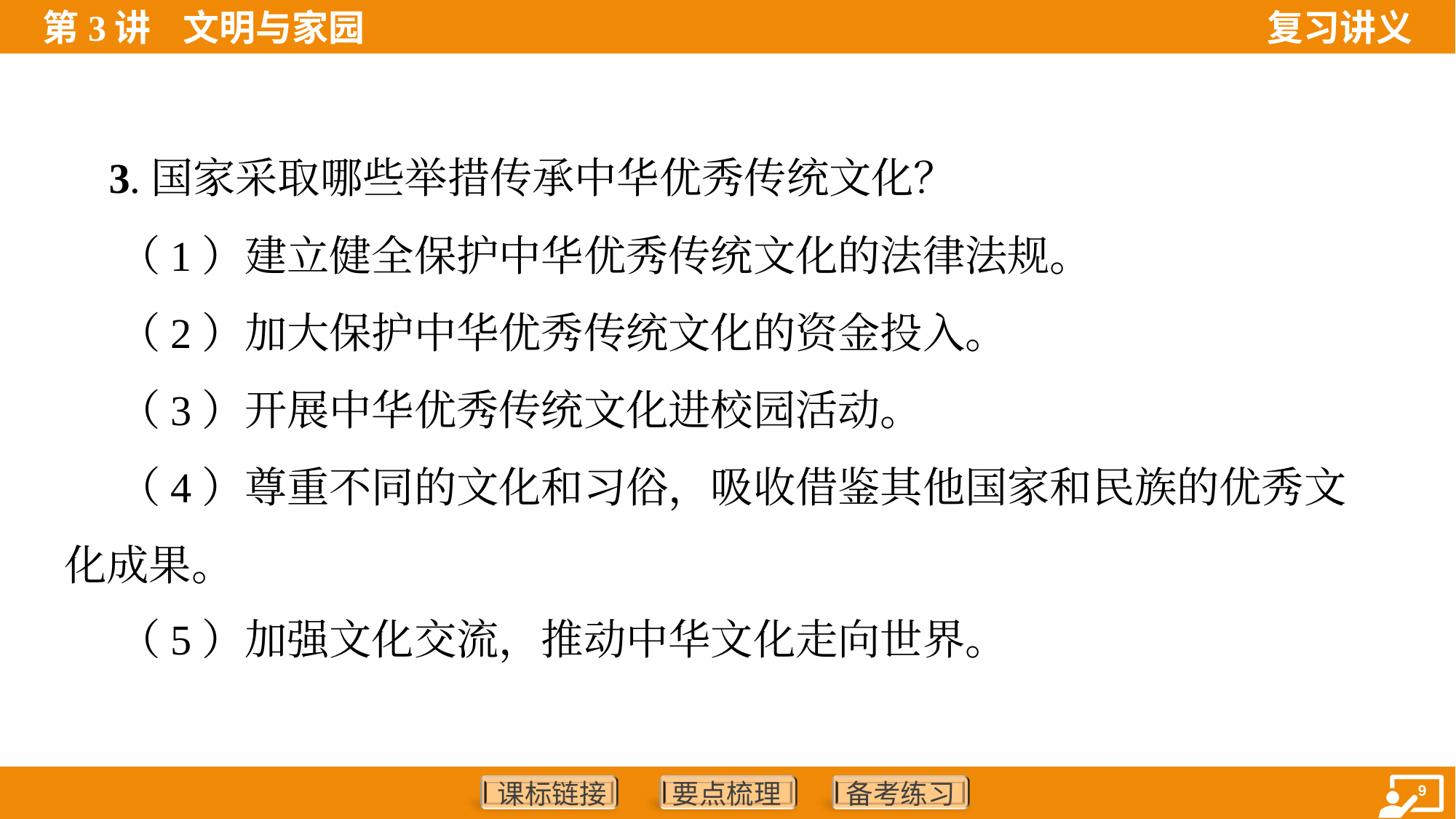

3.国家采取哪些举措传承中华优秀传统文化？
    （1）建立健全保护中华优秀传统文化的法律法规。
    （2）加大保护中华优秀传统文化的资金投入。
    （3）开展中华优秀传统文化进校园活动。
    （4）尊重不同的文化和习俗，吸收借鉴其他国家和民族的优秀文
化成果。
    （5）加强文化交流，推动中华文化走向世界。